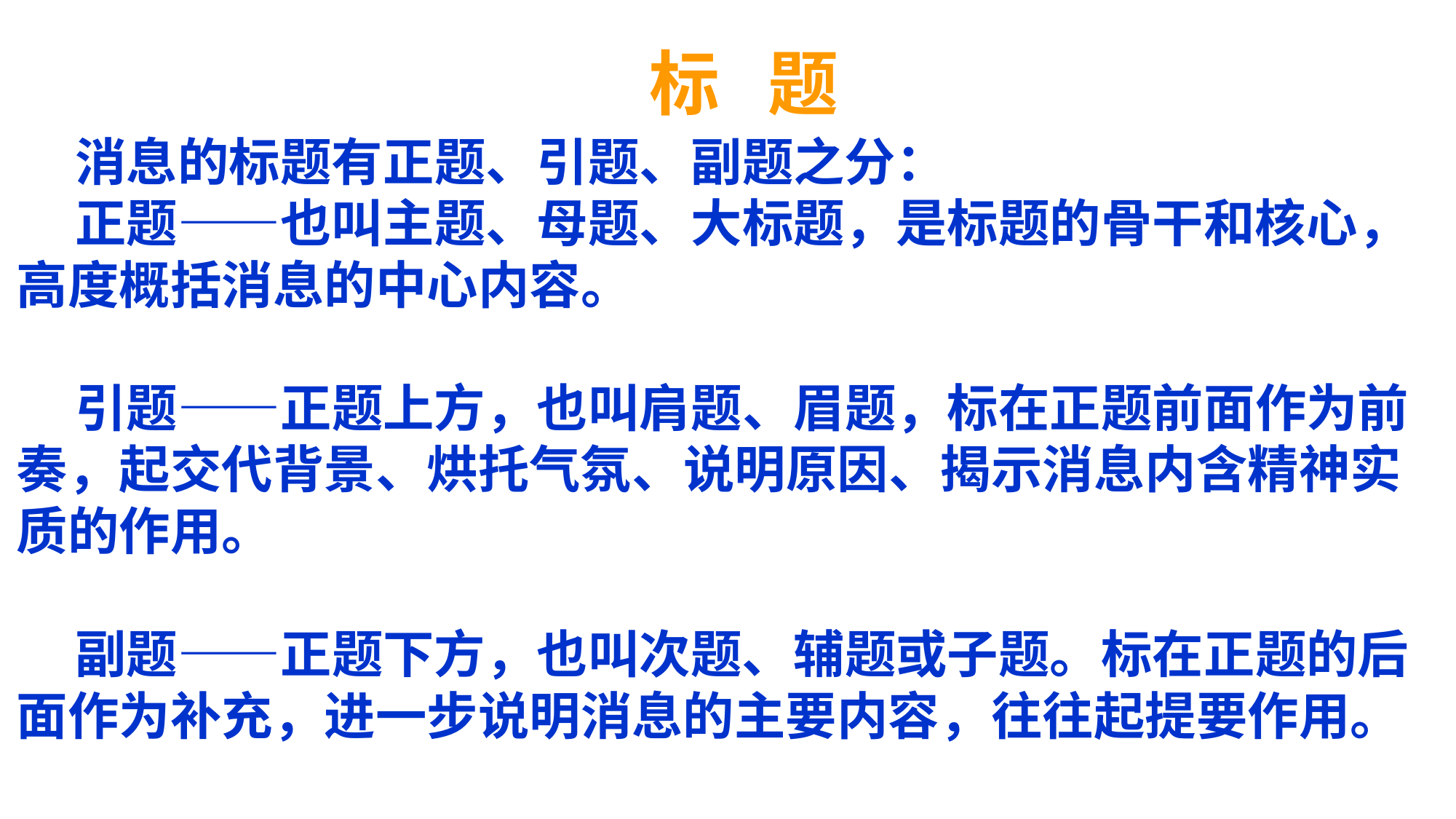

标   题
    消息的标题有正题、引题、副题之分：
    正题——也叫主题、母题、大标题，是标题的骨干和核心，高度概括消息的中心内容。

    引题——正题上方，也叫肩题、眉题，标在正题前面作为前奏，起交代背景、烘托气氛、说明原因、揭示消息内含精神实质的作用。

    副题——正题下方，也叫次题、辅题或子题。标在正题的后面作为补充，进一步说明消息的主要内容，往往起提要作用。